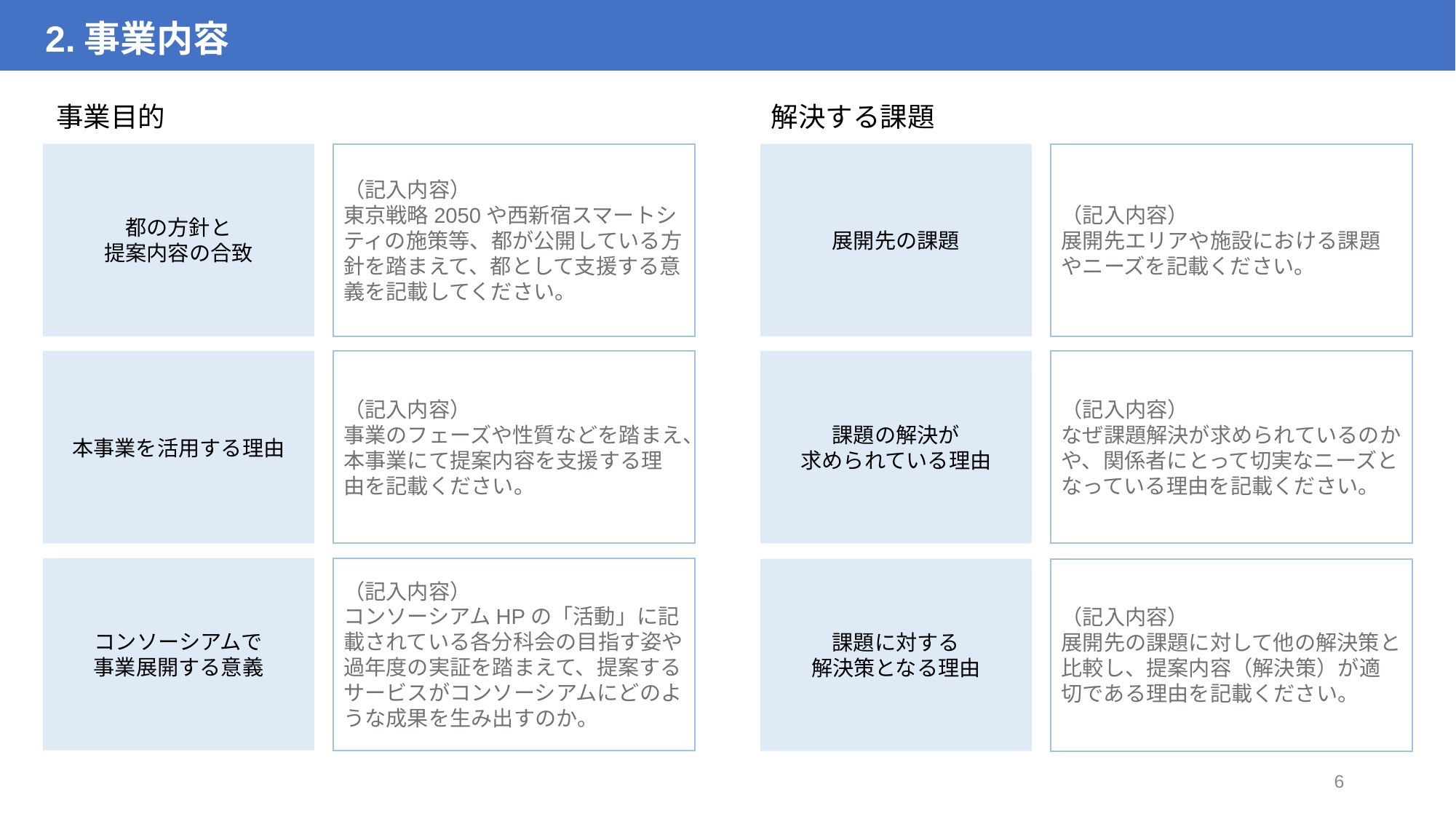

2.事業内容
事業目的
解決する課題
都の方針と
提案内容の合致
（記入内容）
東京戦略2050や西新宿スマートシティの施策等、都が公開している方針を踏まえて、都として支援する意義を記載してください。
展開先の課題
（記入内容）
展開先エリアや施設における課題やニーズを記載ください。
本事業を活用する理由
（記入内容）
事業のフェーズや性質などを踏まえ、本事業にて提案内容を支援する理由を記載ください。
課題の解決が
求められている理由
（記入内容）
なぜ課題解決が求められているのかや、関係者にとって切実なニーズとなっている理由を記載ください。
コンソーシアムで
事業展開する意義
（記入内容）
コンソーシアムHPの「活動」に記載されている各分科会の目指す姿や過年度の実証を踏まえて、提案するサービスがコンソーシアムにどのような成果を生み出すのか。
課題に対する
解決策となる理由
（記入内容）
展開先の課題に対して他の解決策と比較し、提案内容（解決策）が適切である理由を記載ください。
6